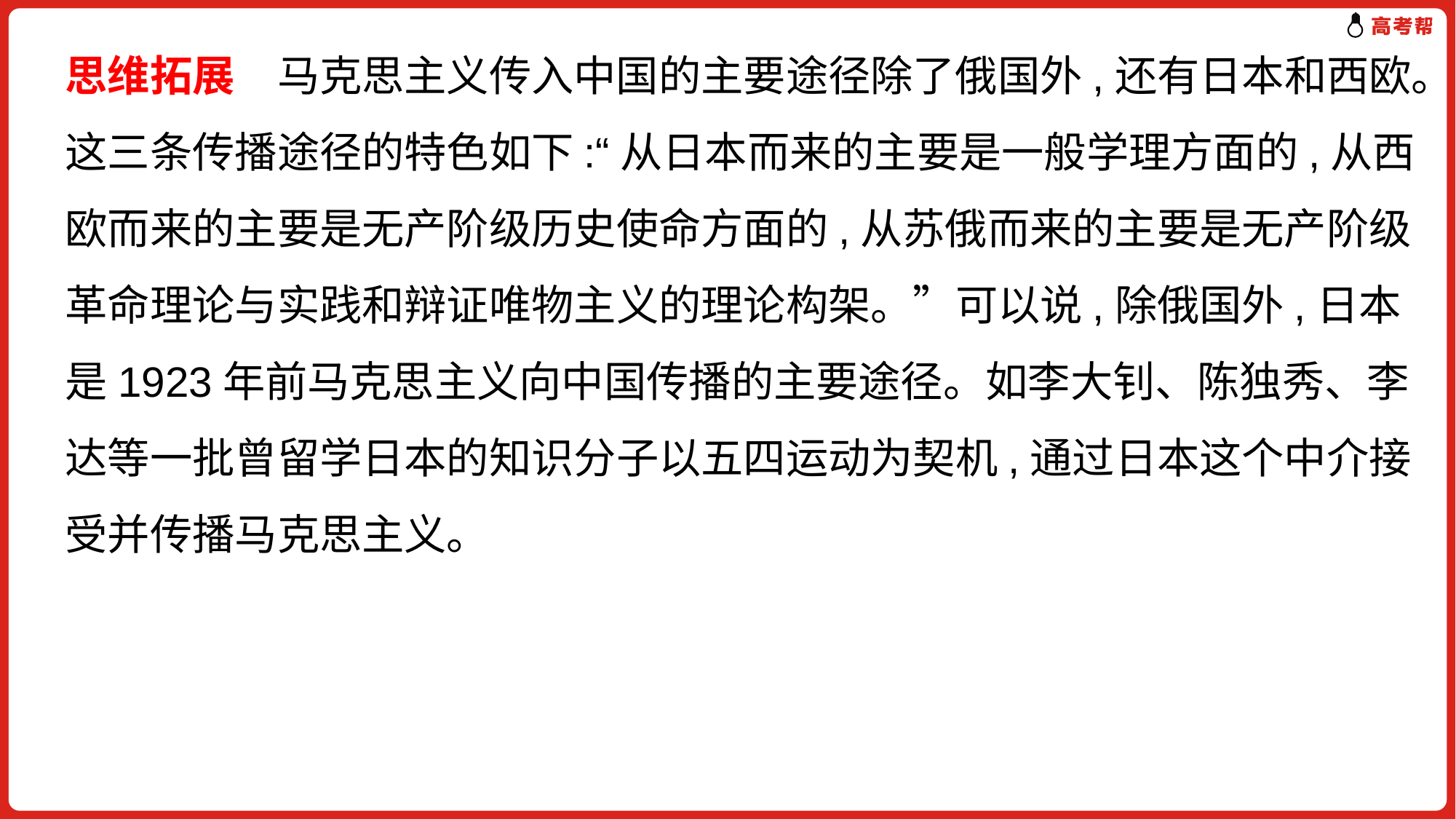

思维拓展　马克思主义传入中国的主要途径除了俄国外,还有日本和西欧。这三条传播途径的特色如下:“从日本而来的主要是一般学理方面的,从西欧而来的主要是无产阶级历史使命方面的,从苏俄而来的主要是无产阶级革命理论与实践和辩证唯物主义的理论构架。”可以说,除俄国外,日本是1923年前马克思主义向中国传播的主要途径。如李大钊、陈独秀、李达等一批曾留学日本的知识分子以五四运动为契机,通过日本这个中介接受并传播马克思主义。